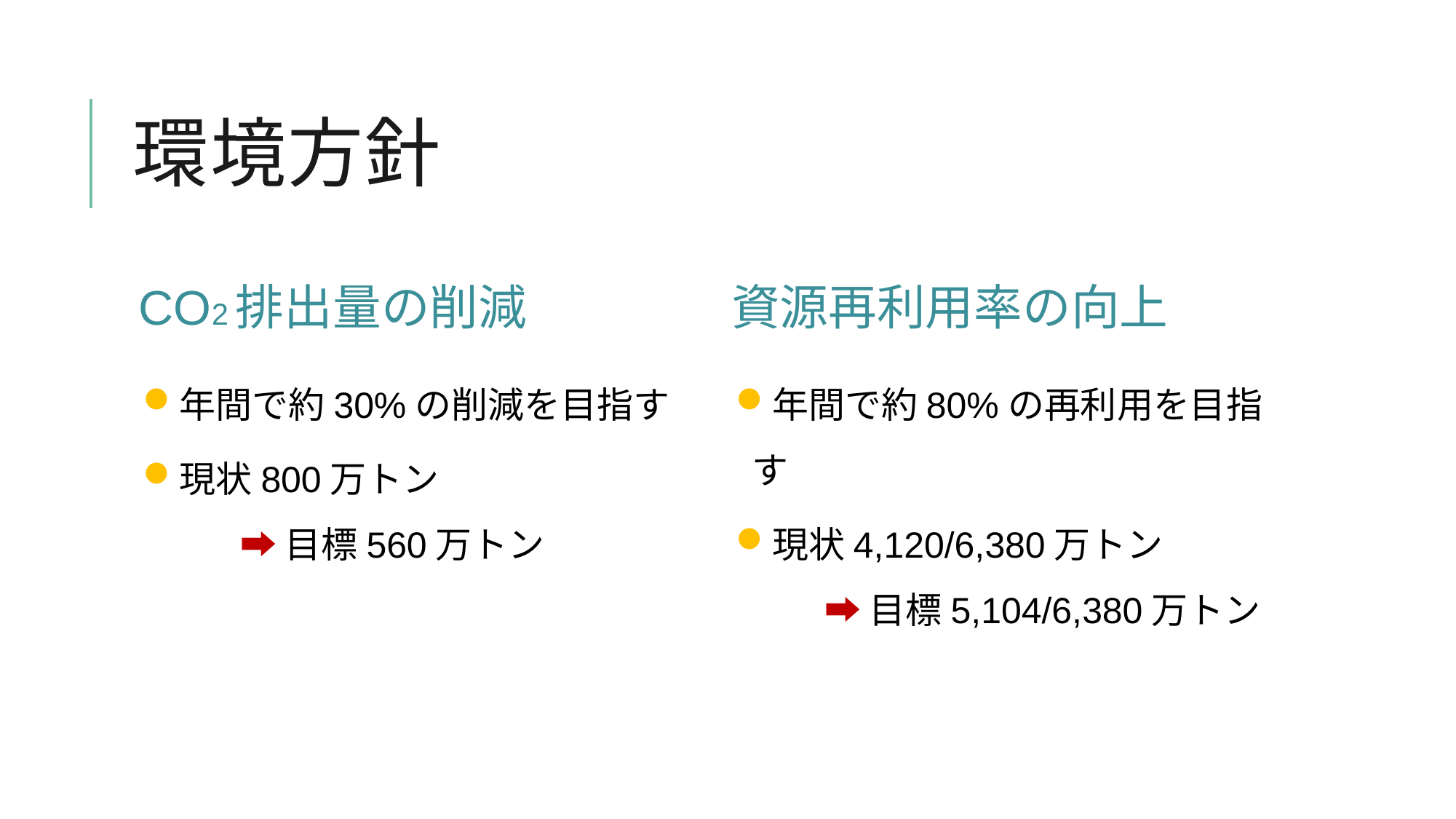

# 環境方針
CO2排出量の削減
資源再利用率の向上
年間で約30%の削減を目指す
現状800万トン
　　 ➡ 目標560万トン
年間で約80%の再利用を目指す
現状4,120/6,380万トン
　　➡ 目標5,104/6,380万トン